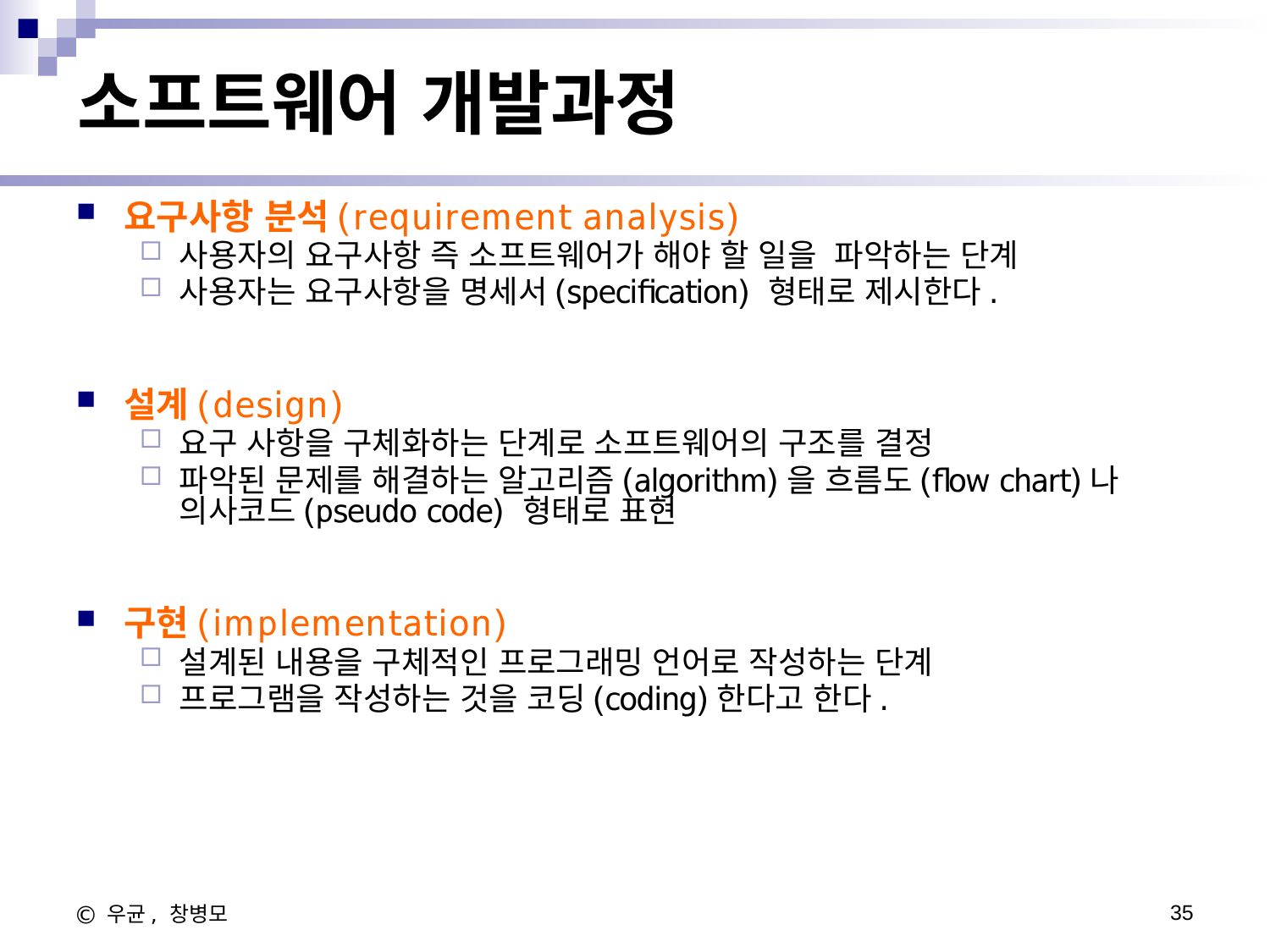

# 소프트웨어 개발과정
요구사항 분석(requirement analysis)
사용자의 요구사항 즉 소프트웨어가 해야 할 일을  파악하는 단계
사용자는 요구사항을 명세서(specification) 형태로 제시한다.

설계(design)
요구 사항을 구체화하는 단계로 소프트웨어의 구조를 결정
파악된 문제를 해결하는 알고리즘(algorithm)을 흐름도(flow chart)나 의사코드(pseudo code) 형태로 표현

구현(implementation)
설계된 내용을 구체적인 프로그래밍 언어로 작성하는 단계
프로그램을 작성하는 것을 코딩(coding)한다고 한다.
© 우균, 창병모
35